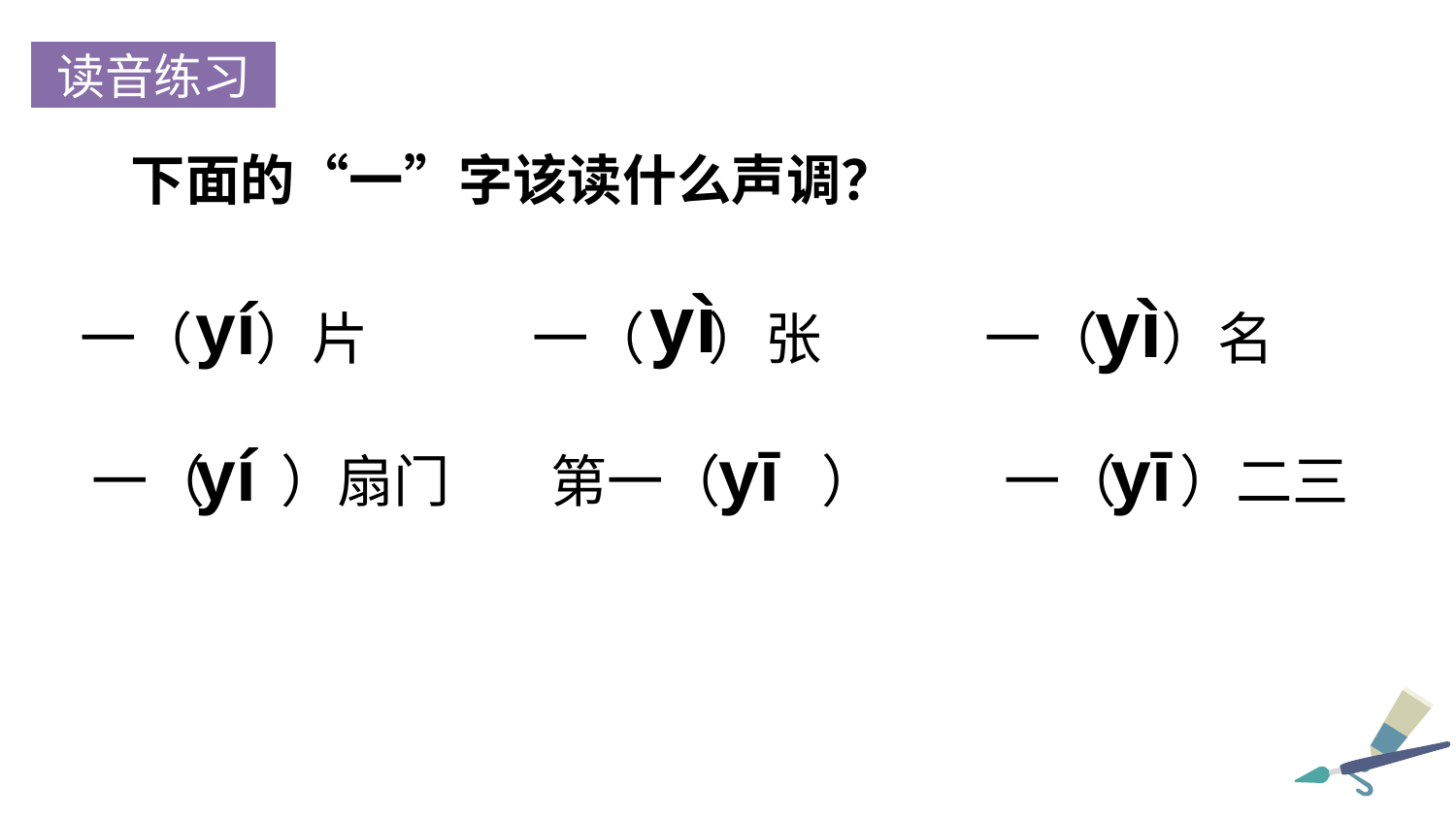

读音练习
下面的“一”字该读什么声调？
一（     ）片             一（     ）张             一（     ）名             一（      ）扇门        第一（        ）          一（     ）二三
yì
yì
yí
yí
yī
yī